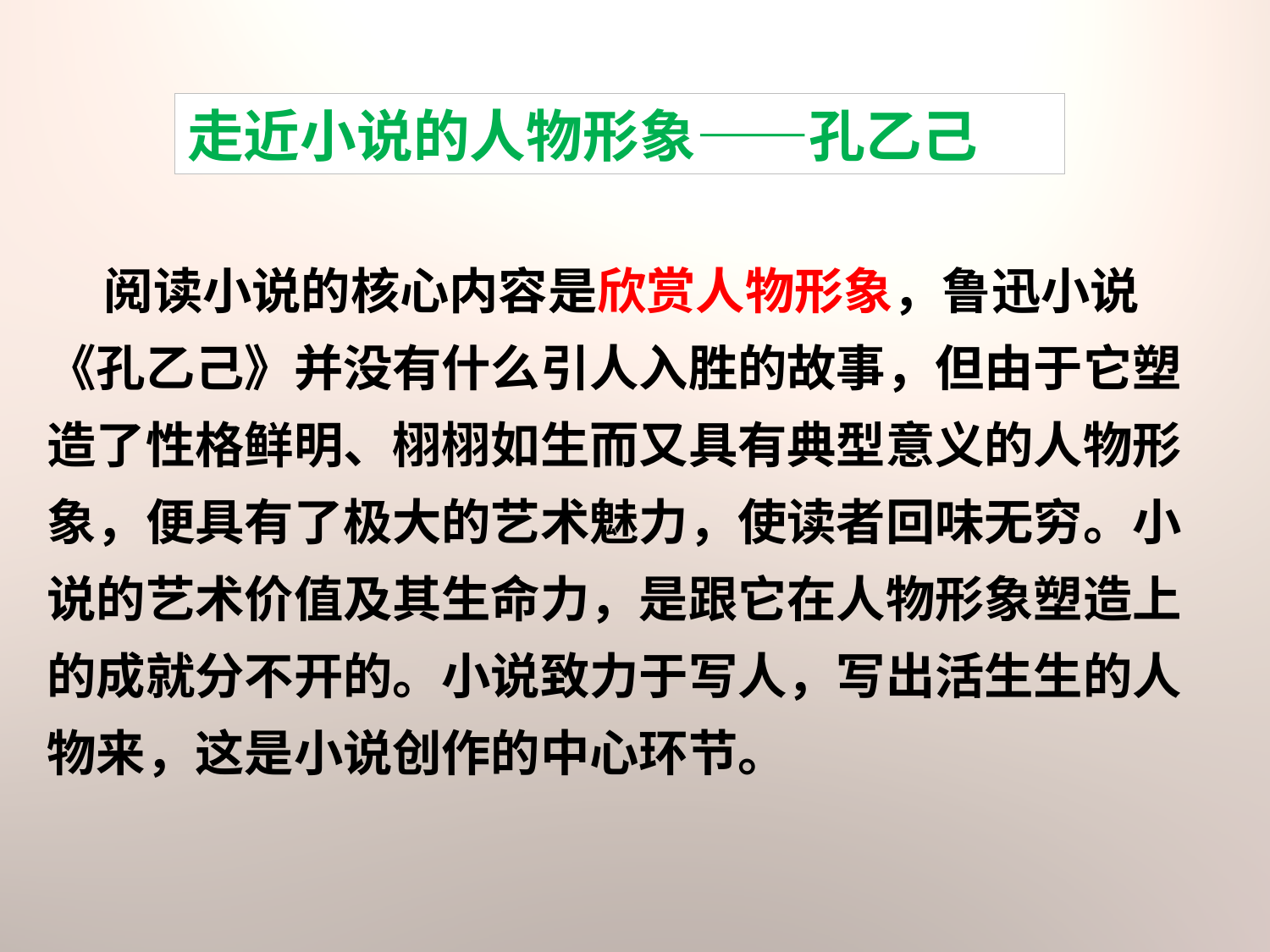

走近小说的人物形象——孔乙己
    阅读小说的核心内容是欣赏人物形象，鲁迅小说《孔乙己》并没有什么引人入胜的故事，但由于它塑造了性格鲜明、栩栩如生而又具有典型意义的人物形象，便具有了极大的艺术魅力，使读者回味无穷。小说的艺术价值及其生命力，是跟它在人物形象塑造上的成就分不开的。小说致力于写人，写出活生生的人物来，这是小说创作的中心环节。